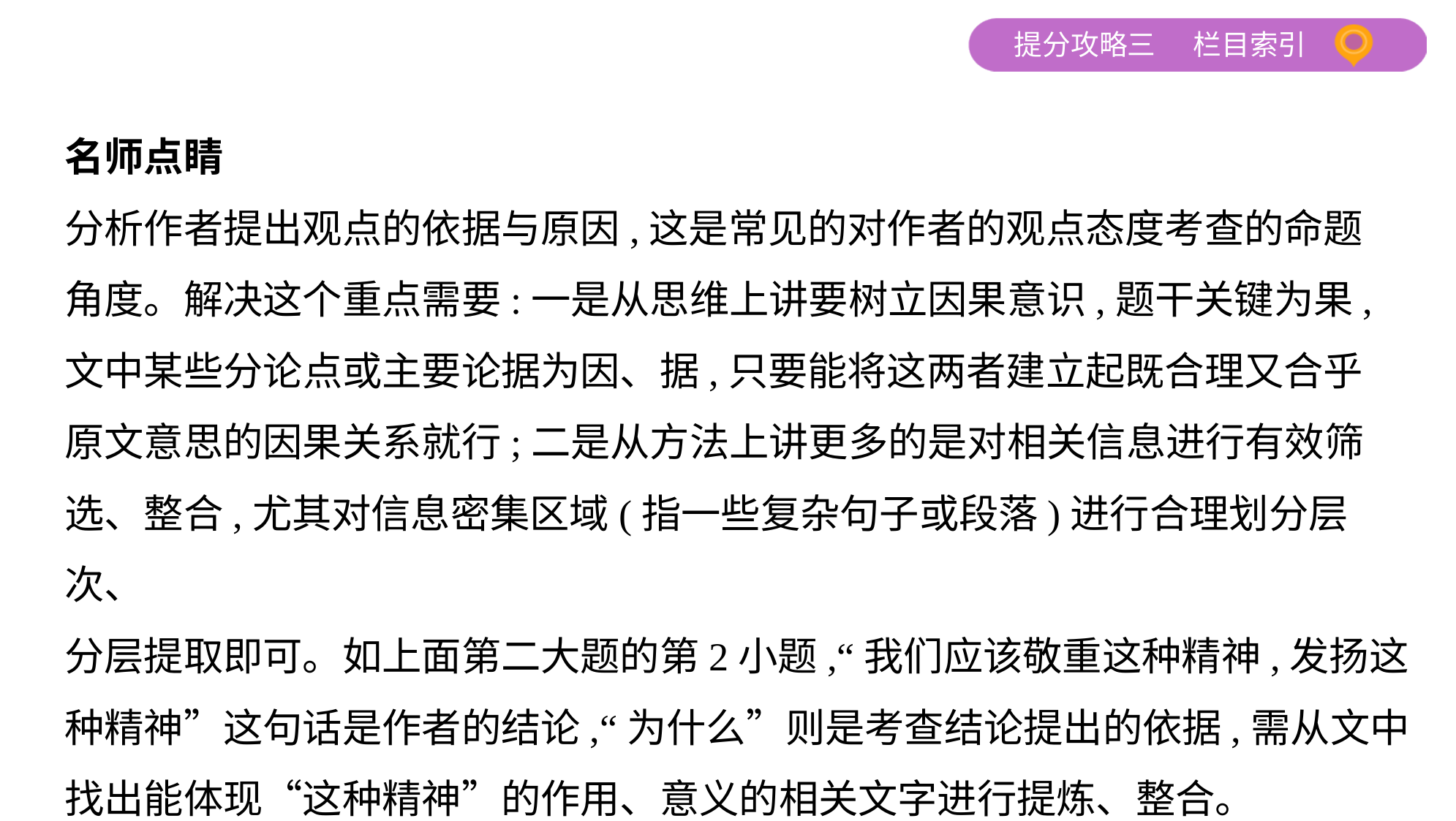

名师点睛
分析作者提出观点的依据与原因,这是常见的对作者的观点态度考查的命题
角度。解决这个重点需要:一是从思维上讲要树立因果意识,题干关键为果,
文中某些分论点或主要论据为因、据,只要能将这两者建立起既合理又合乎
原文意思的因果关系就行;二是从方法上讲更多的是对相关信息进行有效筛
选、整合,尤其对信息密集区域(指一些复杂句子或段落)进行合理划分层次、
分层提取即可。如上面第二大题的第2小题,“我们应该敬重这种精神,发扬这
种精神”这句话是作者的结论,“为什么”则是考查结论提出的依据,需从文中
找出能体现“这种精神”的作用、意义的相关文字进行提炼、整合。